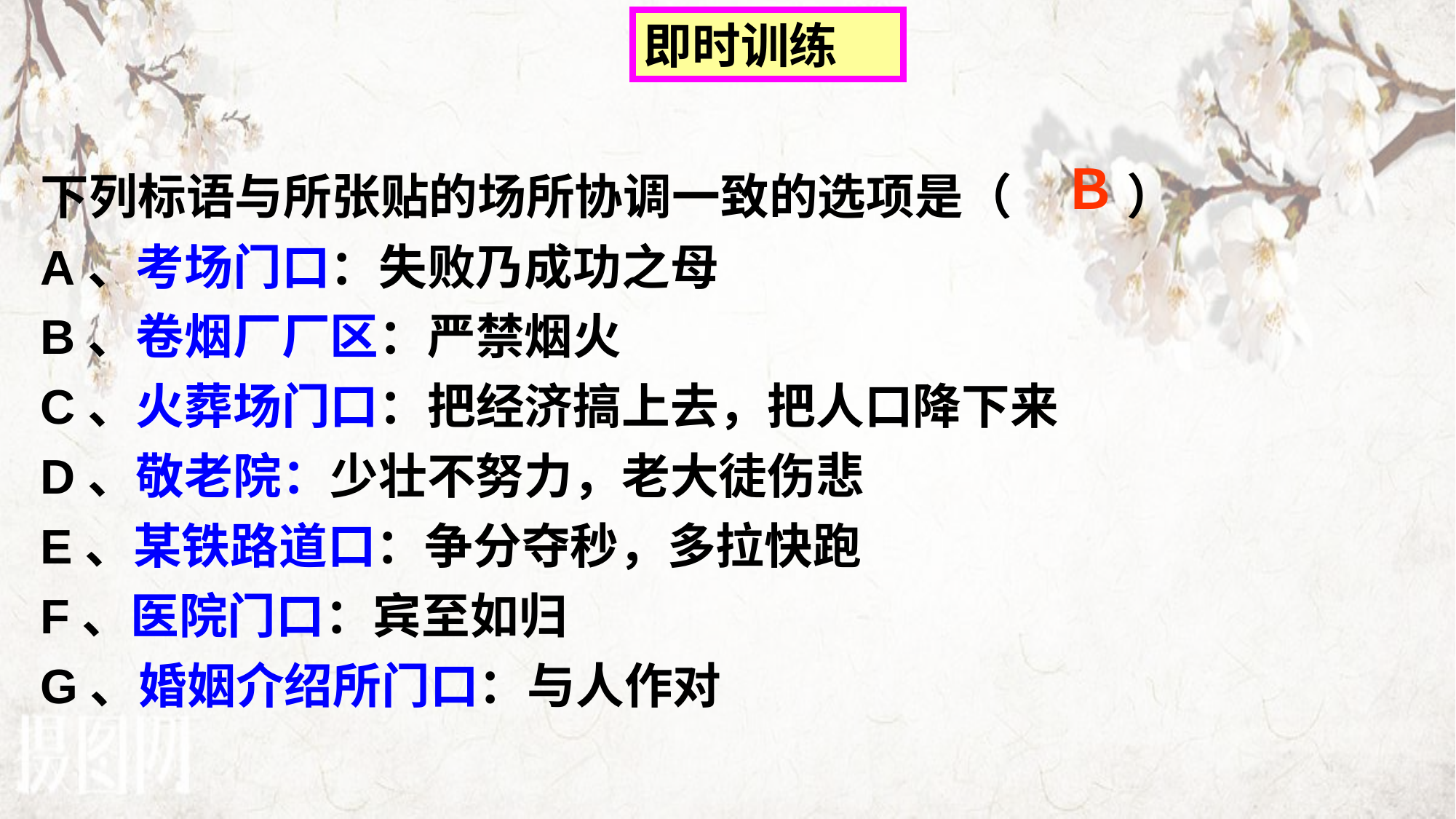

即时训练
下列标语与所张贴的场所协调一致的选项是（　      ）
A、考场门口：失败乃成功之母
B、卷烟厂厂区：严禁烟火
C、火葬场门口：把经济搞上去，把人口降下来
D、敬老院：少壮不努力，老大徒伤悲
E、某铁路道口：争分夺秒，多拉快跑
F、医院门口：宾至如归
G、婚姻介绍所门口：与人作对

Ｂ